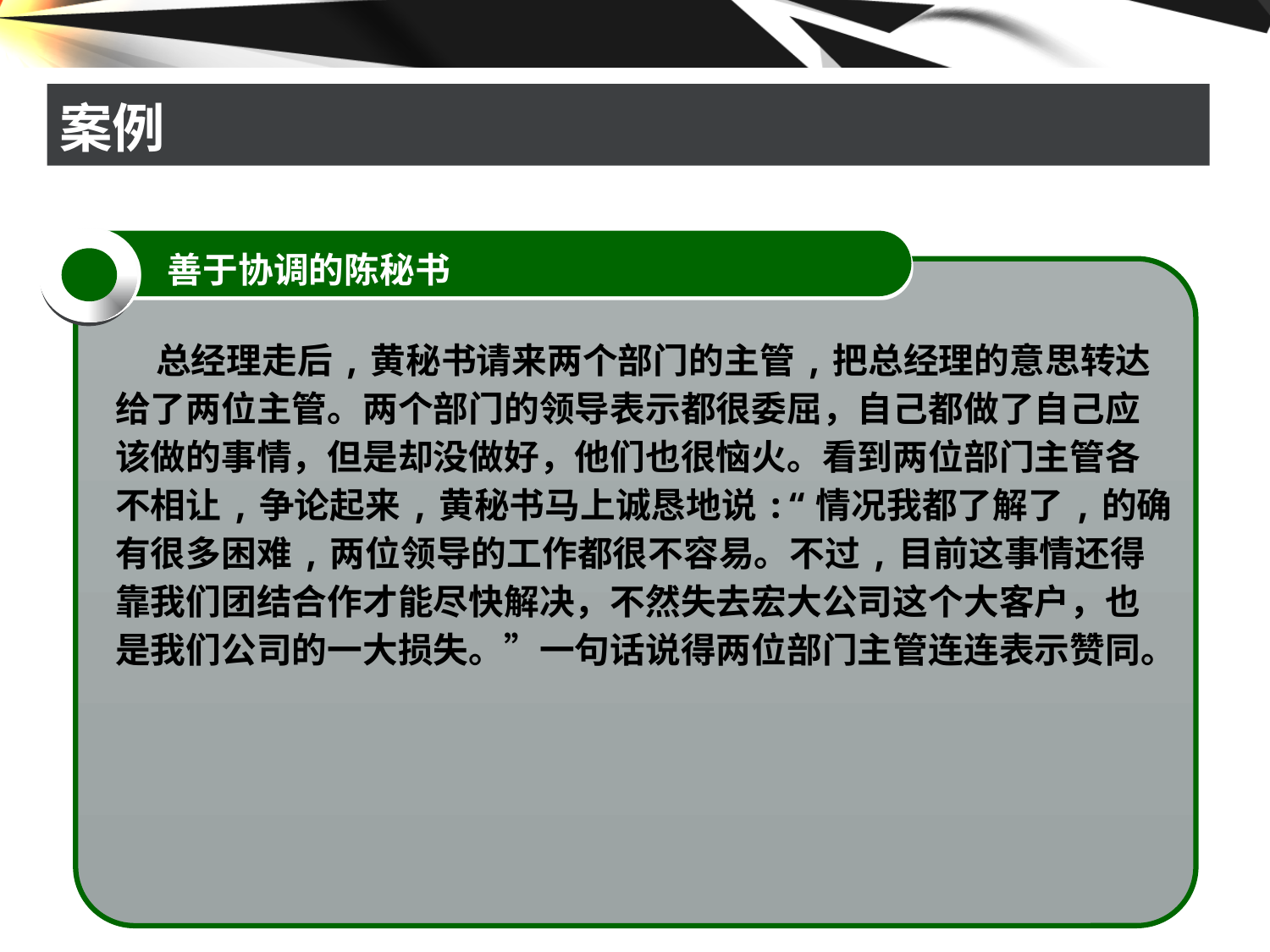

# 案例

善于协调的陈秘书

    总经理走后,黄秘书请来两个部门的主管,把总经理的意思转达给了两位主管。两个部门的领导表示都很委屈，自己都做了自己应该做的事情，但是却没做好，他们也很恼火。看到两位部门主管各不相让,争论起来,黄秘书马上诚恳地说:“情况我都了解了,的确有很多困难,两位领导的工作都很不容易。不过,目前这事情还得靠我们团结合作才能尽快解决，不然失去宏大公司这个大客户，也是我们公司的一大损失。”一句话说得两位部门主管连连表示赞同。